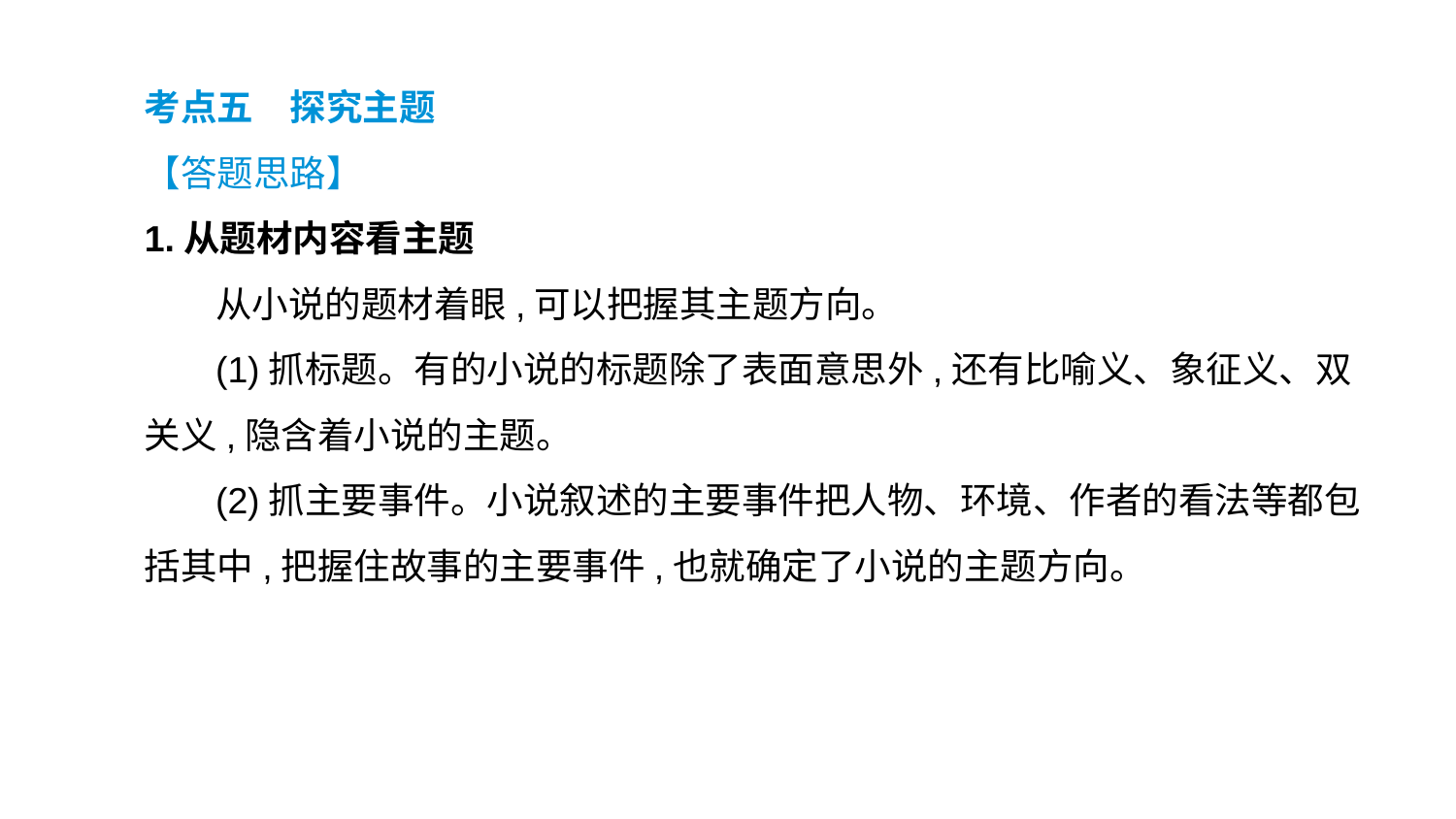

考点五　探究主题
【答题思路】
1.从题材内容看主题
从小说的题材着眼,可以把握其主题方向。
(1)抓标题。有的小说的标题除了表面意思外,还有比喻义、象征义、双关义,隐含着小说的主题。
(2)抓主要事件。小说叙述的主要事件把人物、环境、作者的看法等都包括其中,把握住故事的主要事件,也就确定了小说的主题方向。